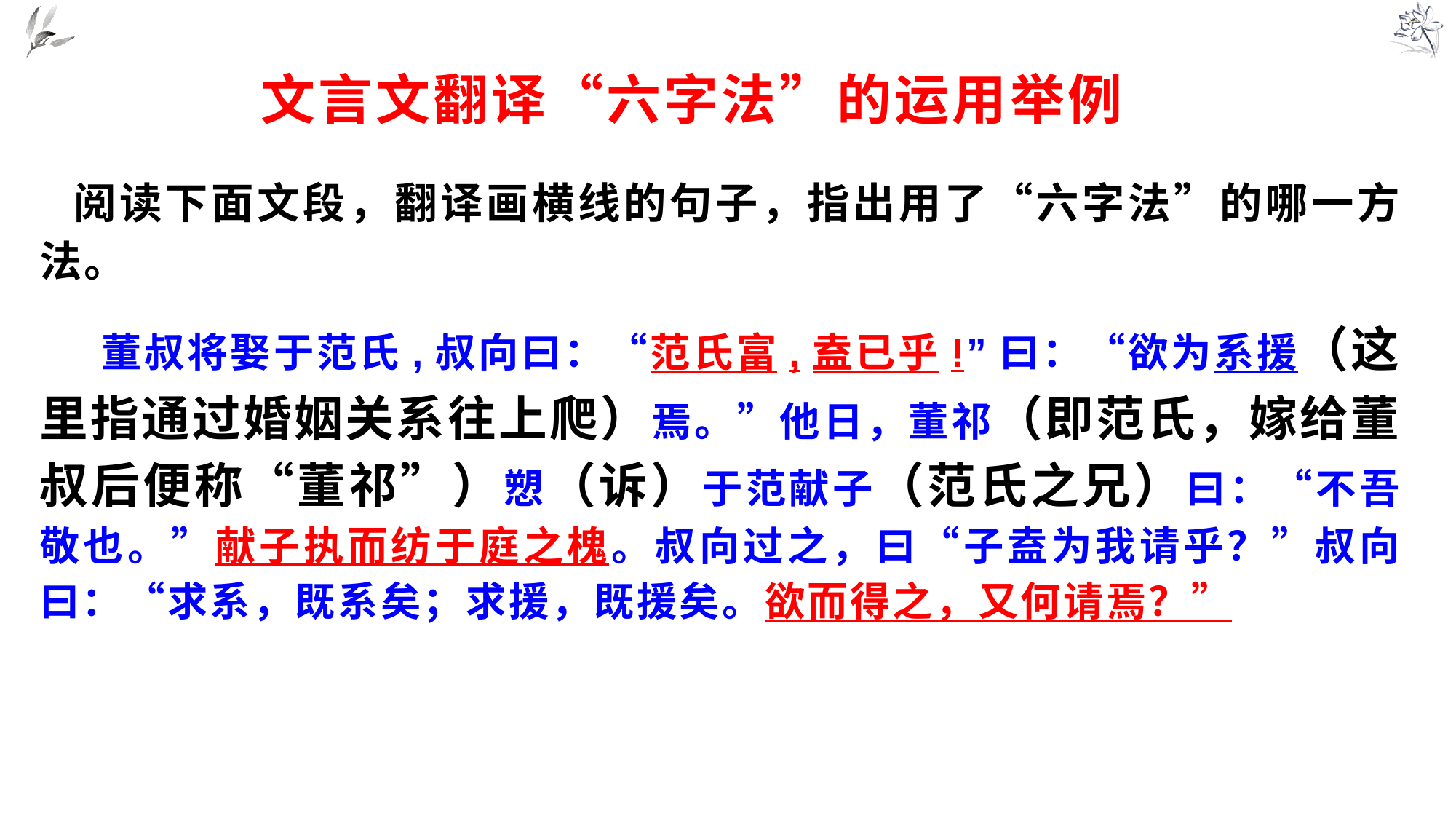

# 文言文翻译“六字法”的运用举例
    阅读下面文段，翻译画横线的句子，指出用了“六字法”的哪一方法。
      董叔将娶于范氏,叔向曰：“范氏富,盍已乎!”曰：“欲为系援（这里指通过婚姻关系往上爬）焉。”他日，董祁（即范氏，嫁给董叔后便称“董祁”）愬（诉）于范献子（范氏之兄）曰：“不吾敬也。”献子执而纺于庭之槐。叔向过之，曰“子盍为我请乎？”叔向曰：“求系，既系矣；求援，既援矣。欲而得之，又何请焉？”